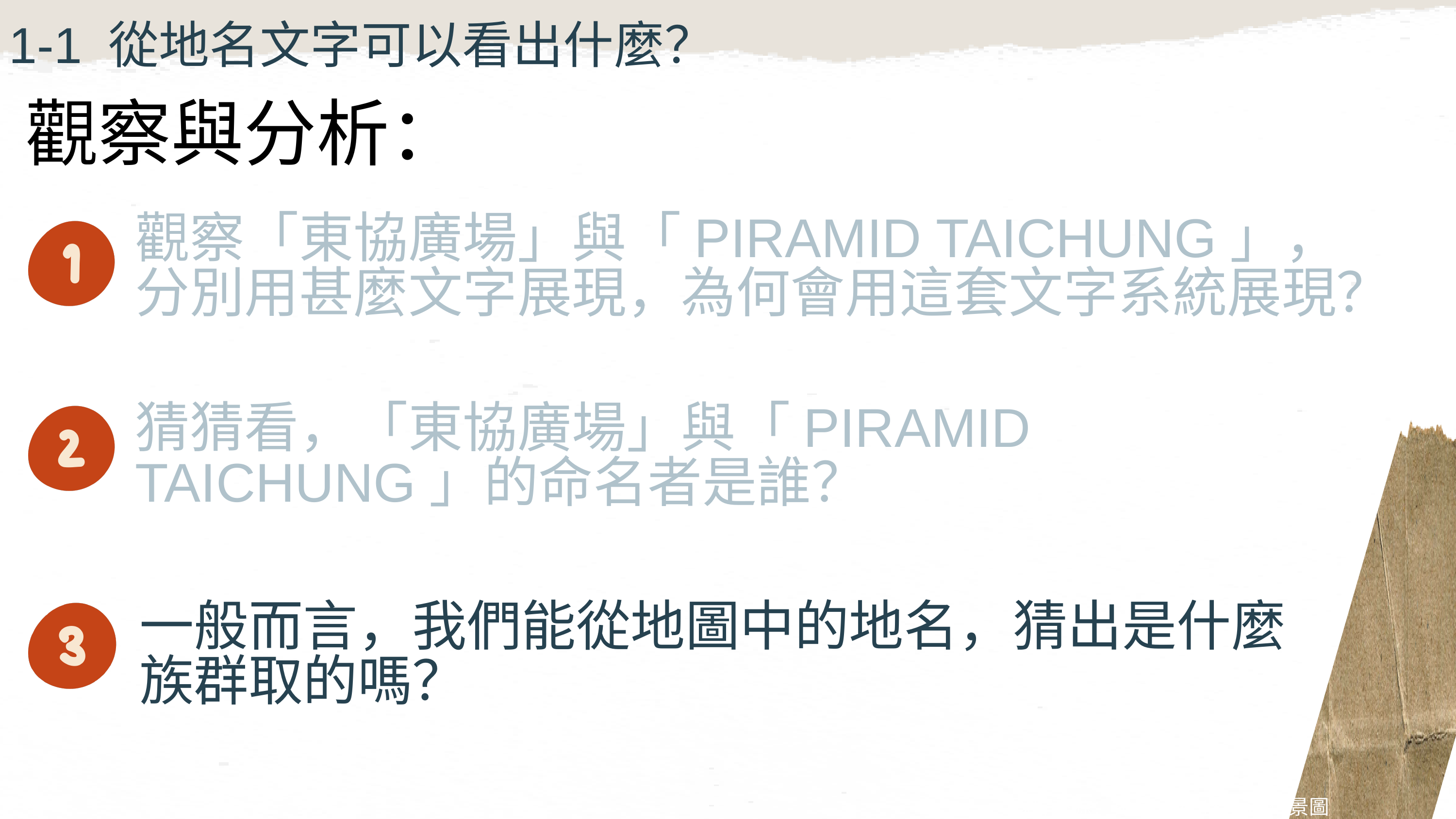

1-1 從地名文字可以看出什麼？
觀察與分析：
觀察「東協廣場」與「PIRAMID TAICHUNG」，分別用甚麼文字展現，為何會用這套文字系統展現？

猜猜看，「東協廣場」與「PIRAMID TAICHUNG」的命名者是誰？

一般而言，我們能從地圖中的地名，猜出是什麼族群取的嗎？

圖片來源：擷自google map街景圖(2025.06.14)